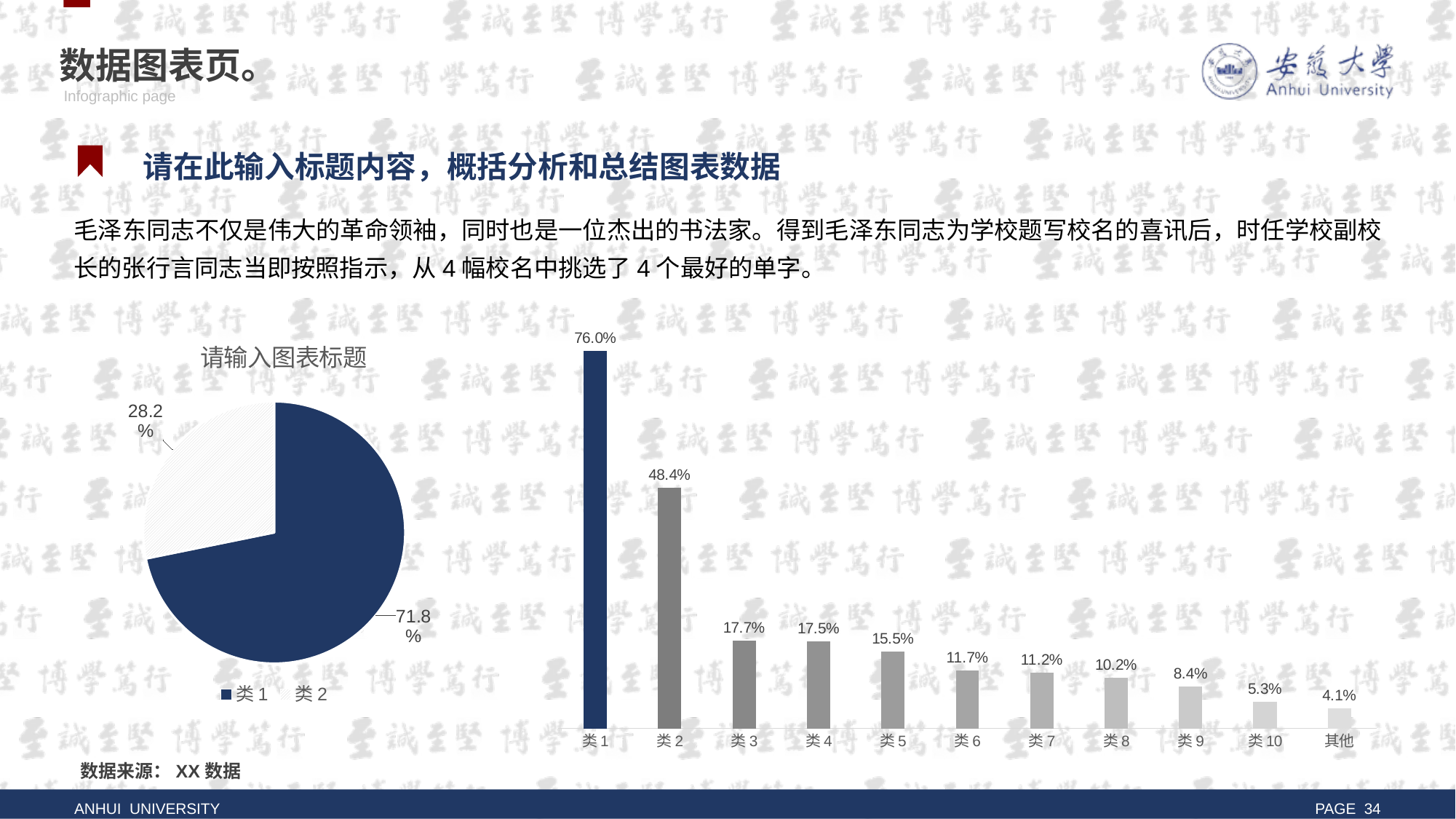

数据图表页。
Infographic page
请在此输入标题内容，概括分析和总结图表数据

毛泽东同志不仅是伟大的革命领袖，同时也是一位杰出的书法家。得到毛泽东同志为学校题写校名的喜讯后，时任学校副校长的张行言同志当即按照指示，从4幅校名中挑选了4个最好的单字。

### Chart

| Category | Series 1 |
|---|---|
| 类1 | 0.76 |
| 类2 | 0.484 |
| 类3 | 0.177 |
| 类4 | 0.175 |
| 类5 | 0.155 |
| 类6 | 0.117 |
| 类7 | 0.112 |
| 类8 | 0.102 |
| 类9 | 0.084 |
| 类10 | 0.053 |
| 其他 | 0.041 |

### Chart: 请输入图表标题

| Category | Sales |
|---|---|
| 类1 | 0.718 |
| 类2 | 0.282 |
数据来源：XX数据
ANHUI  UNIVERSITY
PAGE  34